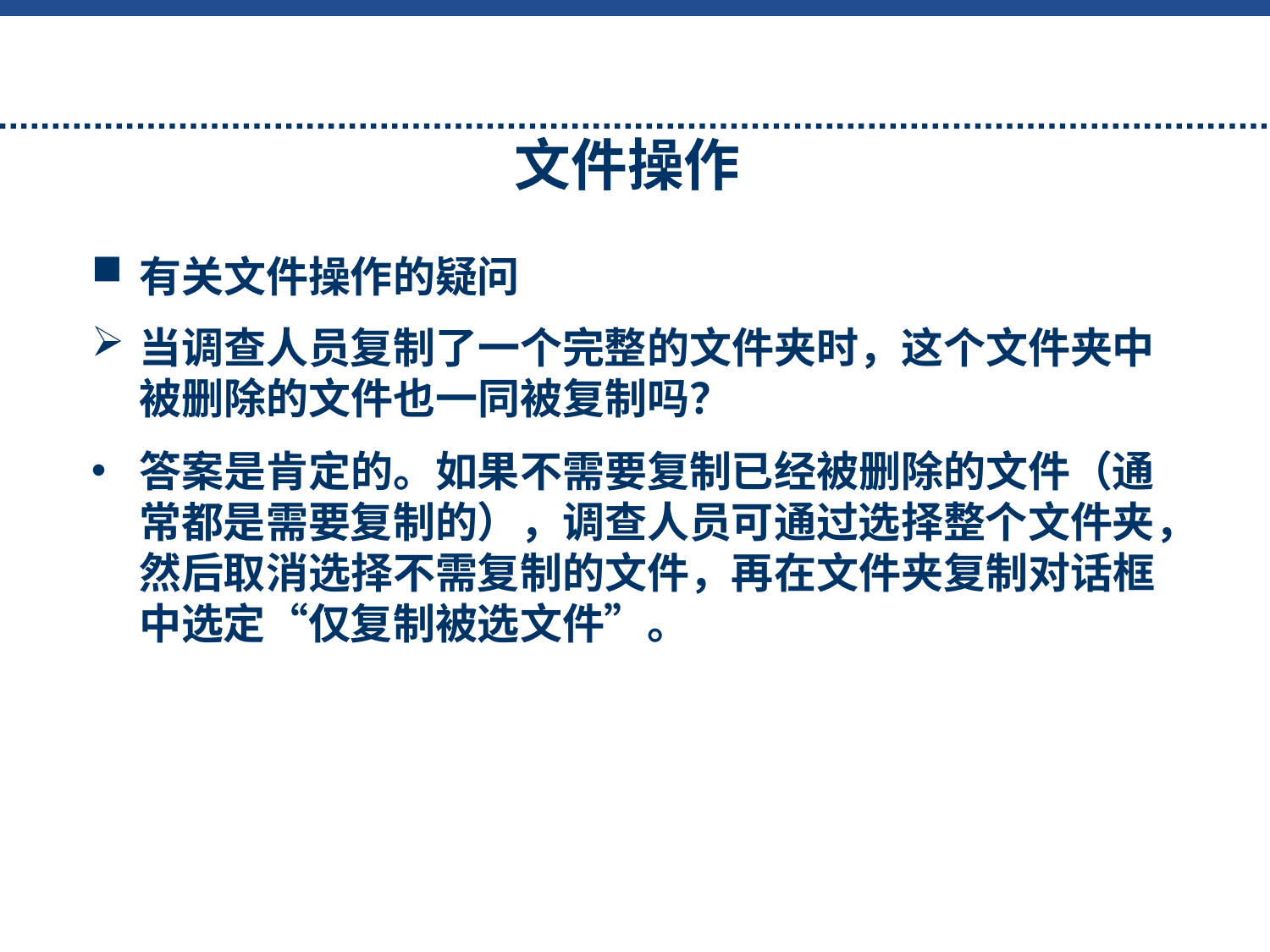

文件操作
有关文件操作的疑问
当调查人员复制了一个完整的文件夹时，这个文件夹中被删除的文件也一同被复制吗？
答案是肯定的。如果不需要复制已经被删除的文件（通常都是需要复制的），调查人员可通过选择整个文件夹，然后取消选择不需复制的文件，再在文件夹复制对话框中选定“仅复制被选文件”。